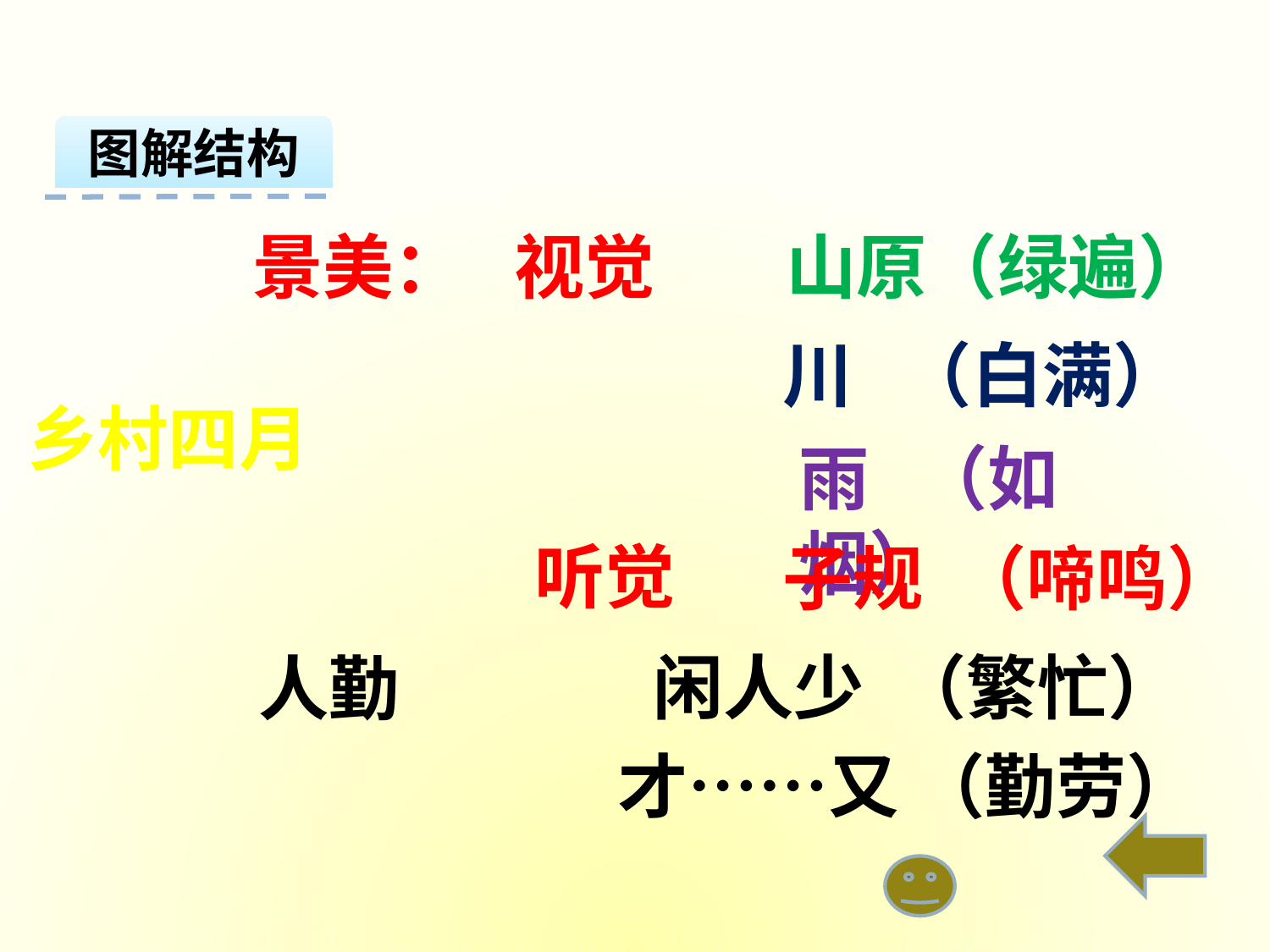

图解结构

景美：
视觉
山原（绿遍）
川   （白满）
乡村四月
雨   （如烟）
听觉
子规  （啼鸣）
人勤
闲人少  （繁忙）
才……又 （勤劳）